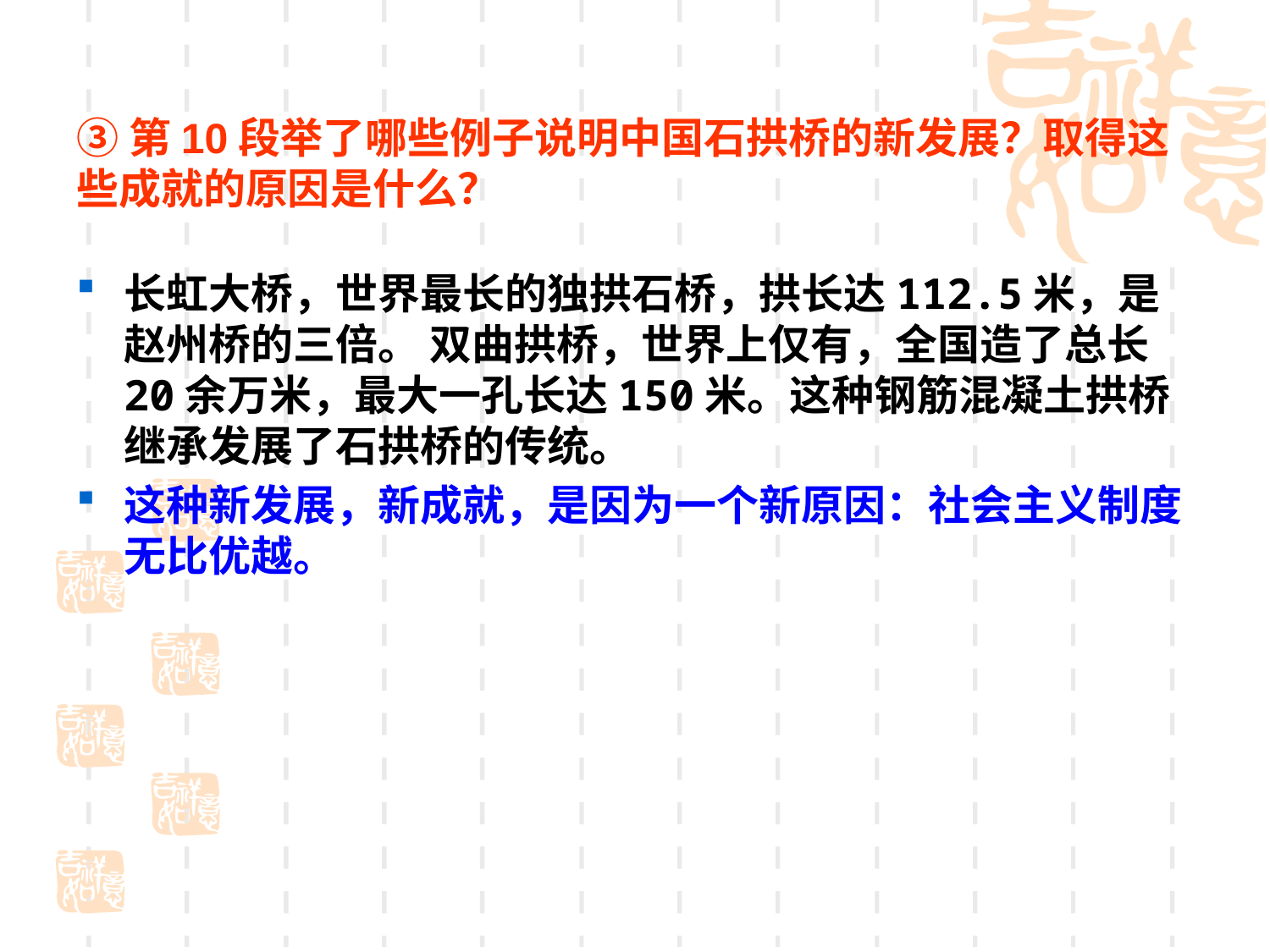

# ③第10段举了哪些例子说明中国石拱桥的新发展？取得这些成就的原因是什么？
长虹大桥，世界最长的独拱石桥，拱长达112.5米，是赵州桥的三倍。 双曲拱桥，世界上仅有，全国造了总长20余万米，最大一孔长达150米。这种钢筋混凝土拱桥继承发展了石拱桥的传统。
这种新发展，新成就，是因为一个新原因：社会主义制度无比优越。